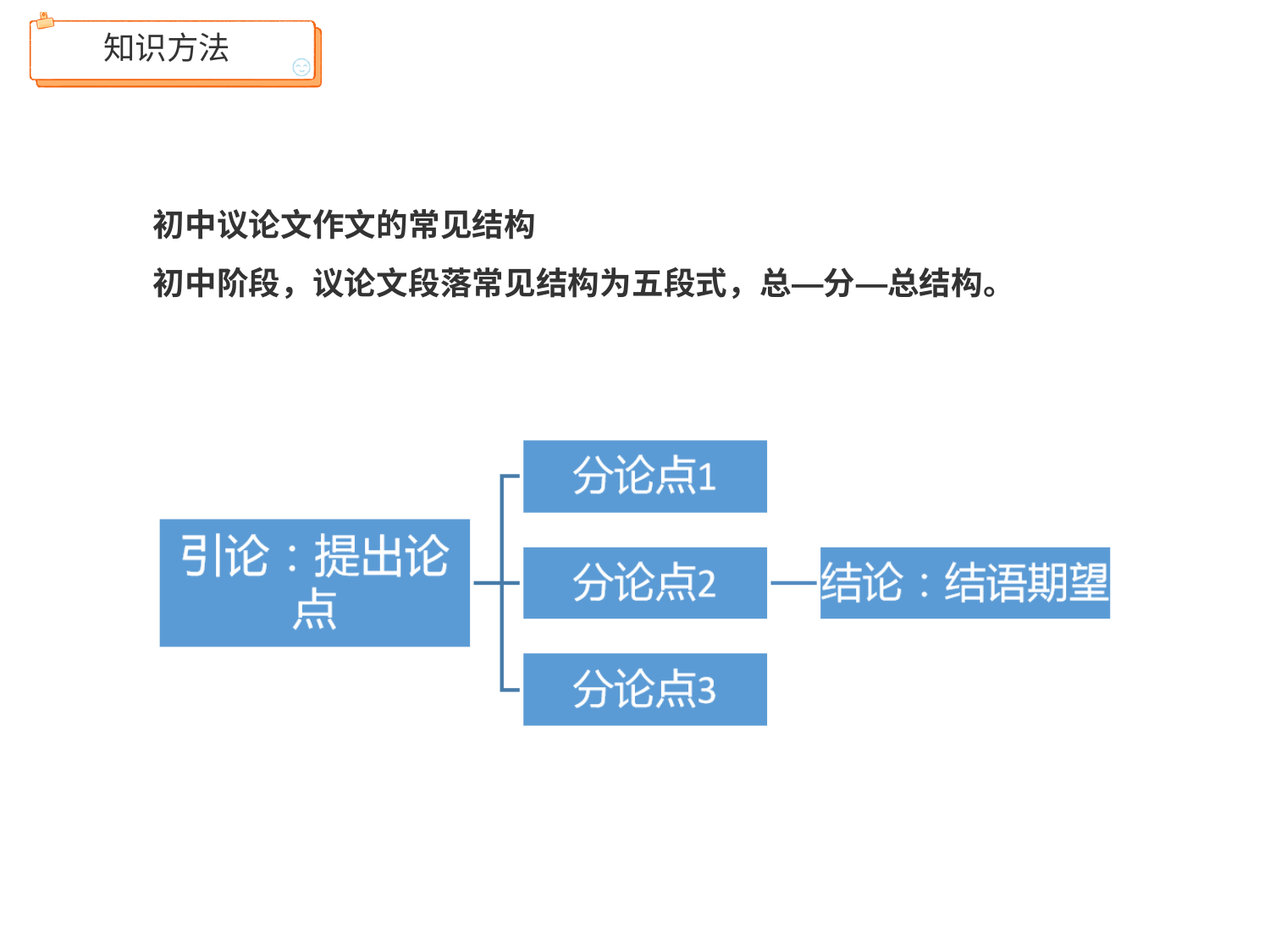

知识方法
初中议论文作文的常见结构
初中阶段，议论文段落常见结构为五段式，总—分—总结构。